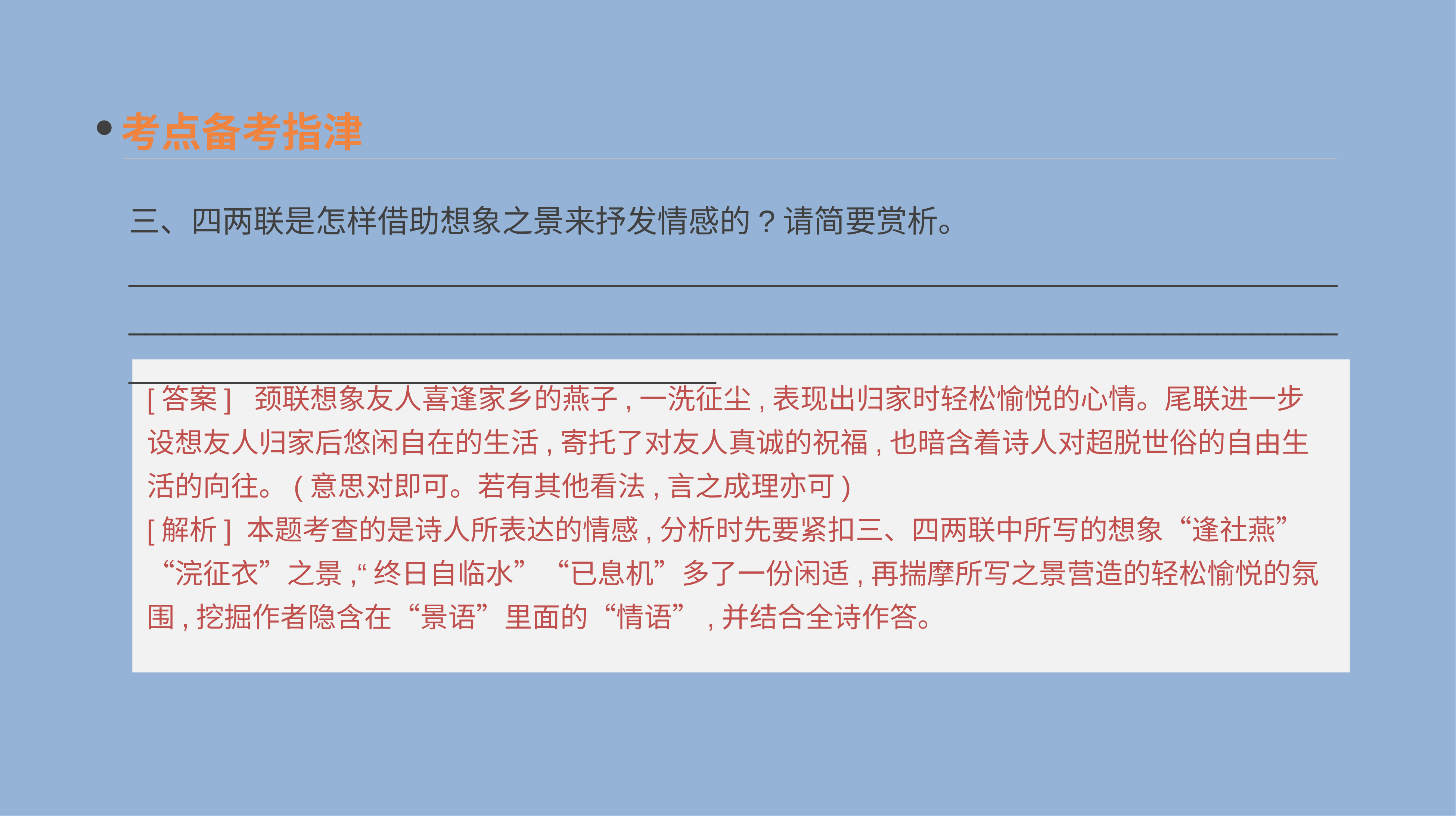

考点备考指津

三、四两联是怎样借助想象之景来抒发情感的?请简要赏析。
______________________________________________________________________________________________________________________________________________________________________________

[答案]  颈联想象友人喜逢家乡的燕子,一洗征尘,表现出归家时轻松愉悦的心情。尾联进一步设想友人归家后悠闲自在的生活,寄托了对友人真诚的祝福,也暗含着诗人对超脱世俗的自由生活的向往。(意思对即可。若有其他看法,言之成理亦可)
[解析] 本题考查的是诗人所表达的情感,分析时先要紧扣三、四两联中所写的想象“逢社燕”“浣征衣”之景,“终日自临水”“已息机”多了一份闲适,再揣摩所写之景营造的轻松愉悦的氛围,挖掘作者隐含在“景语”里面的“情语”,并结合全诗作答。